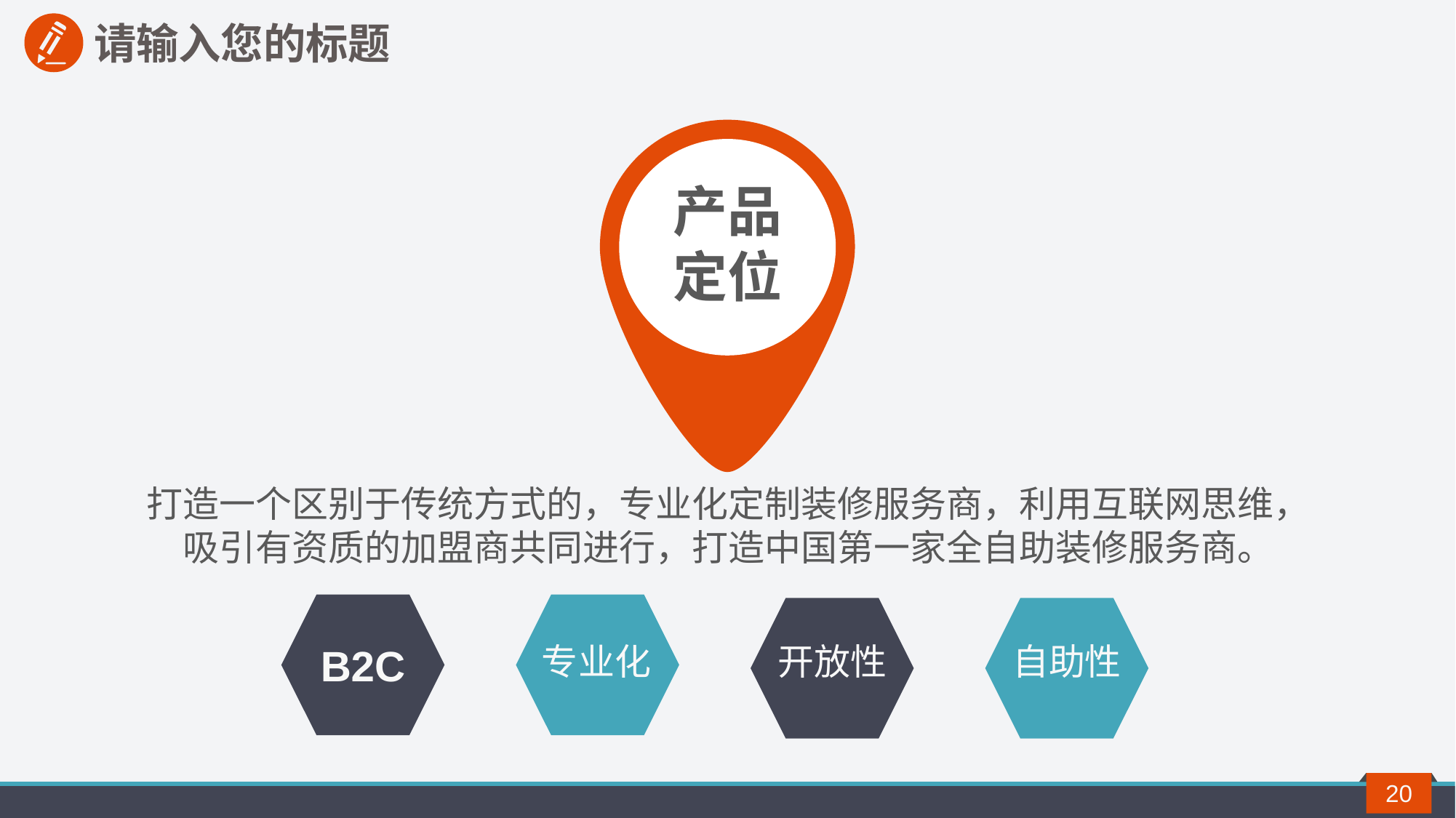

请输入您的标题

产品定位
打造一个区别于传统方式的，专业化定制装修服务商，利用互联网思维，吸引有资质的加盟商共同进行，打造中国第一家全自助装修服务商。

B2C
专业化
开放性
自助性